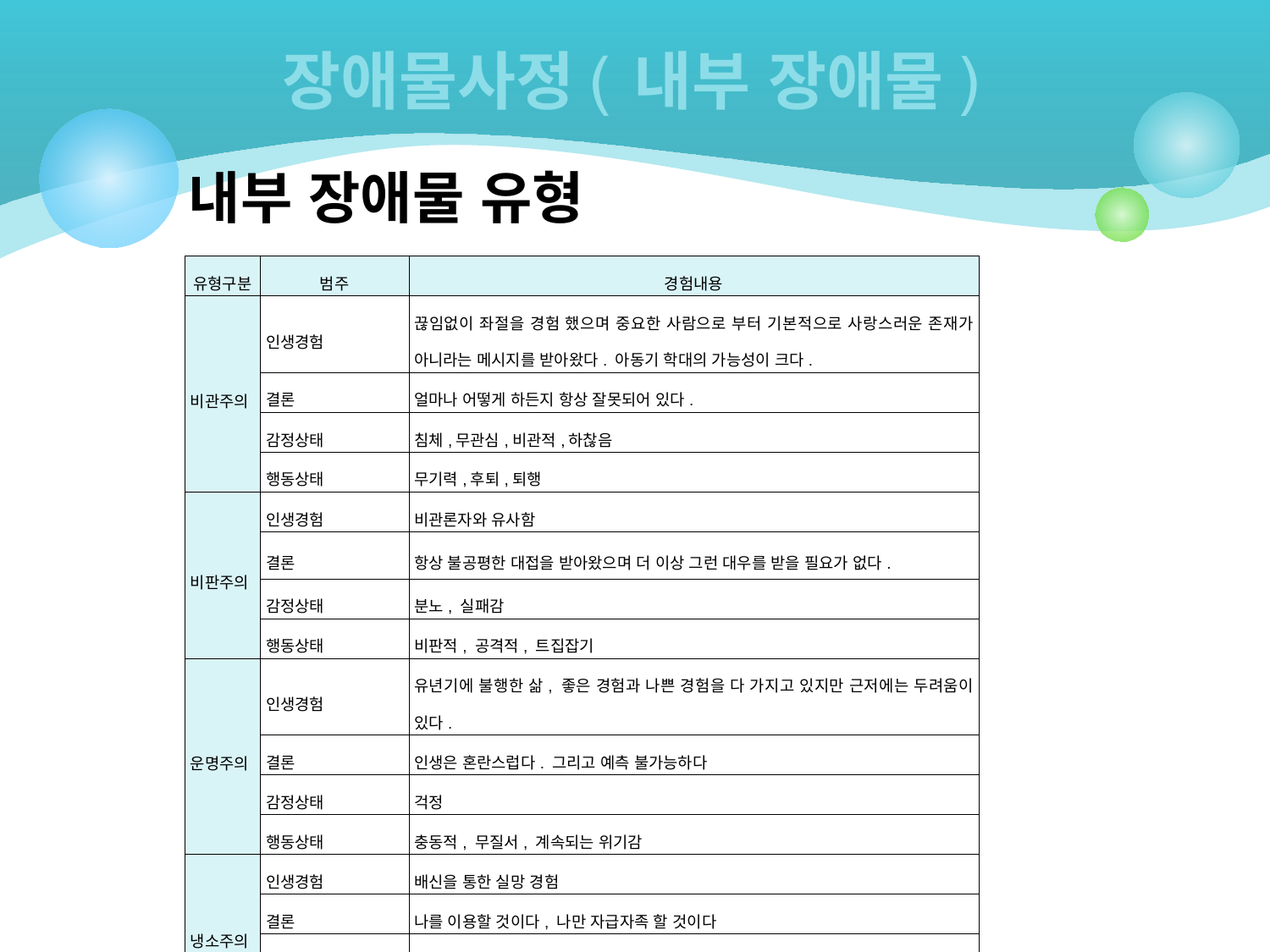

# 장애물사정(내부 장애물)
   내부 장애물 유형

| 유형구분 | 범주 | 경험내용 |
| --- | --- | --- |
| 비관주의 | 인생경험 | 끊임없이 좌절을 경험 했으며 중요한 사람으로 부터 기본적으로 사랑스러운 존재가 아니라는 메시지를 받아왔다. 아동기 학대의 가능성이 크다. |
|  | 결론 | 얼마나 어떻게 하든지 항상 잘못되어 있다. |
|  | 감정상태 | 침체,무관심,비관적,하찮음 |
|  | 행동상태 | 무기력,후퇴,퇴행 |
| 비판주의 | 인생경험 | 비관론자와 유사함 |
|  | 결론 | 항상 불공평한 대접을 받아왔으며 더 이상 그런 대우를 받을 필요가 없다. |
|  | 감정상태 | 분노, 실패감 |
|  | 행동상태 | 비판적, 공격적, 트집잡기 |
| 운명주의 | 인생경험 | 유년기에 불행한 삶, 좋은 경험과 나쁜 경험을 다 가지고 있지만 근저에는 두려움이 있다. |
|  | 결론 | 인생은 혼란스럽다. 그리고 예측 불가능하다 |
|  | 감정상태 | 걱정 |
|  | 행동상태 | 충동적, 무질서, 계속되는 위기감 |
| 냉소주의 | 인생경험 | 배신을 통한 실망 경험 |
|  | 결론 | 나를 이용할 것이다, 나만 자급자족 할 것이다 |
|  | 감정상태 | 외로움 |
|  | 행동상태 | 절제, 지난친 독립심, 거리감, 거부 |